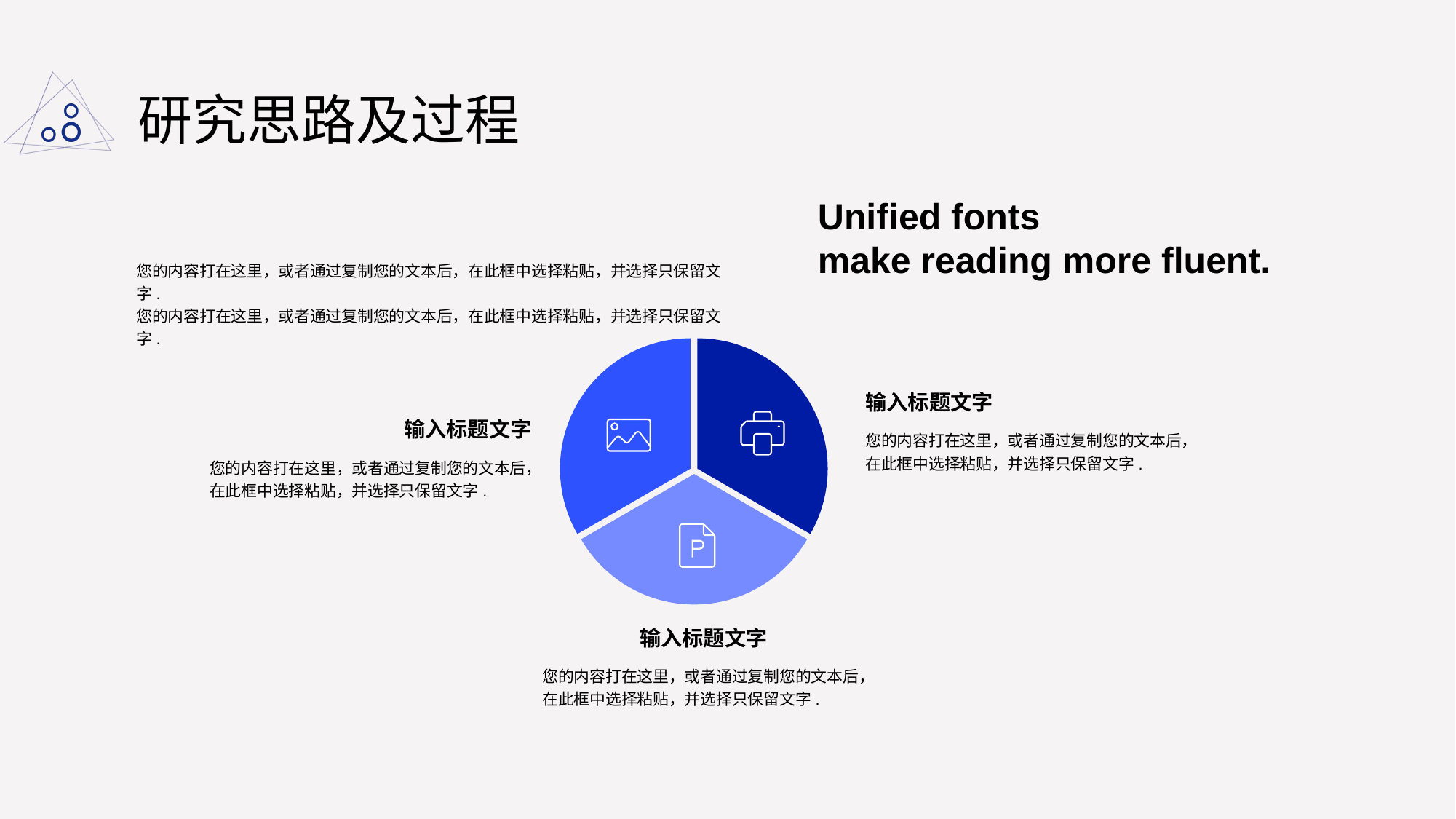

# 研究思路及过程
Unified fonts
make reading more fluent.
您的内容打在这里，或者通过复制您的文本后，在此框中选择粘贴，并选择只保留文字.
您的内容打在这里，或者通过复制您的文本后，在此框中选择粘贴，并选择只保留文字.

输入标题文字
您的内容打在这里，或者通过复制您的文本后，在此框中选择粘贴，并选择只保留文字.
输入标题文字
您的内容打在这里，或者通过复制您的文本后，在此框中选择粘贴，并选择只保留文字.
输入标题文字
您的内容打在这里，或者通过复制您的文本后，在此框中选择粘贴，并选择只保留文字.